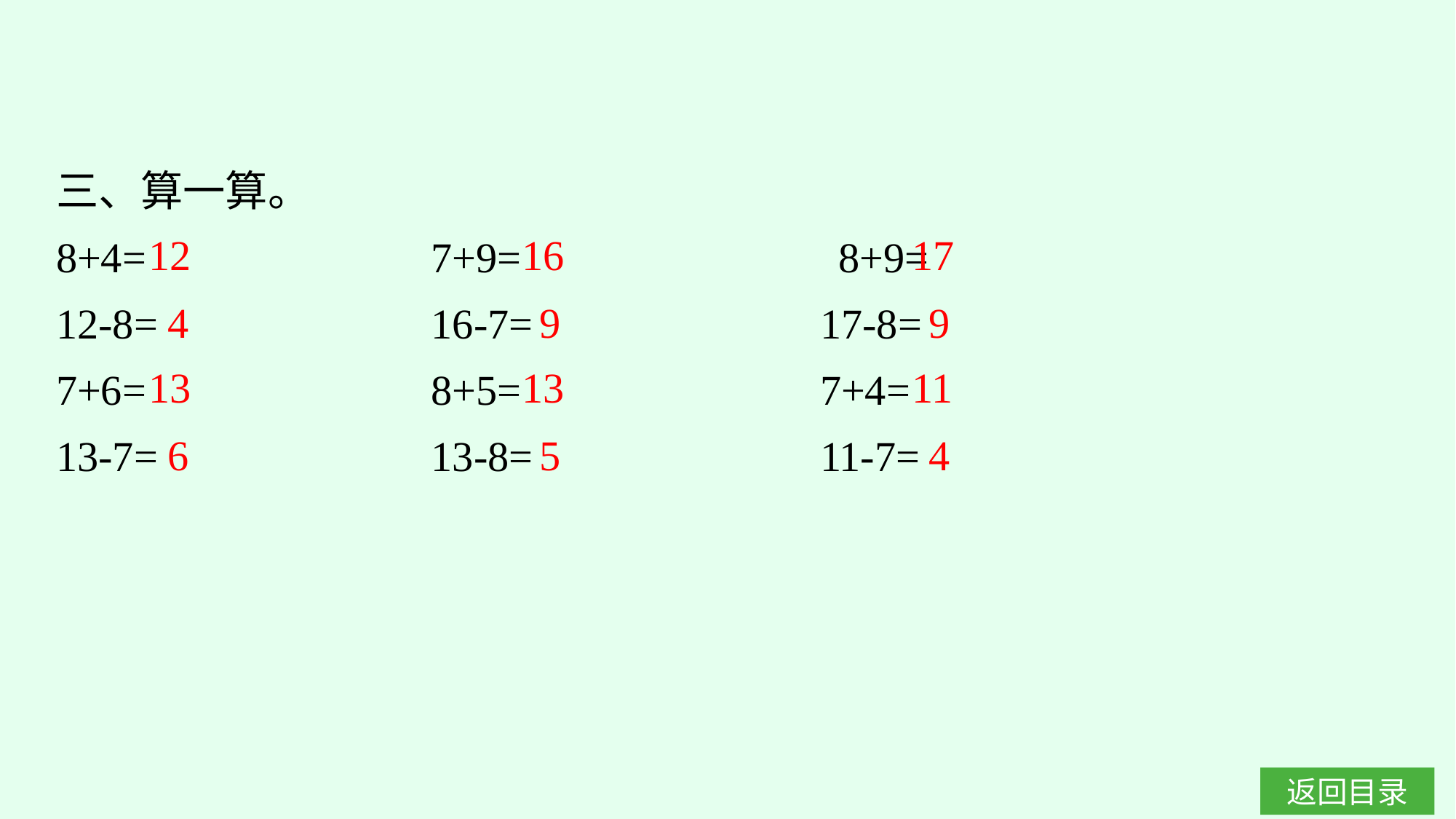

三、算一算。
8+4=　　　　　　	7+9=　　　　　　　8+9=
12-8=			16-7=				17-8=
7+6=			8+5=				7+4=
13-7=			13-8=				11-7=
12
16
17
4
9
9
13
13
11
6
5
4